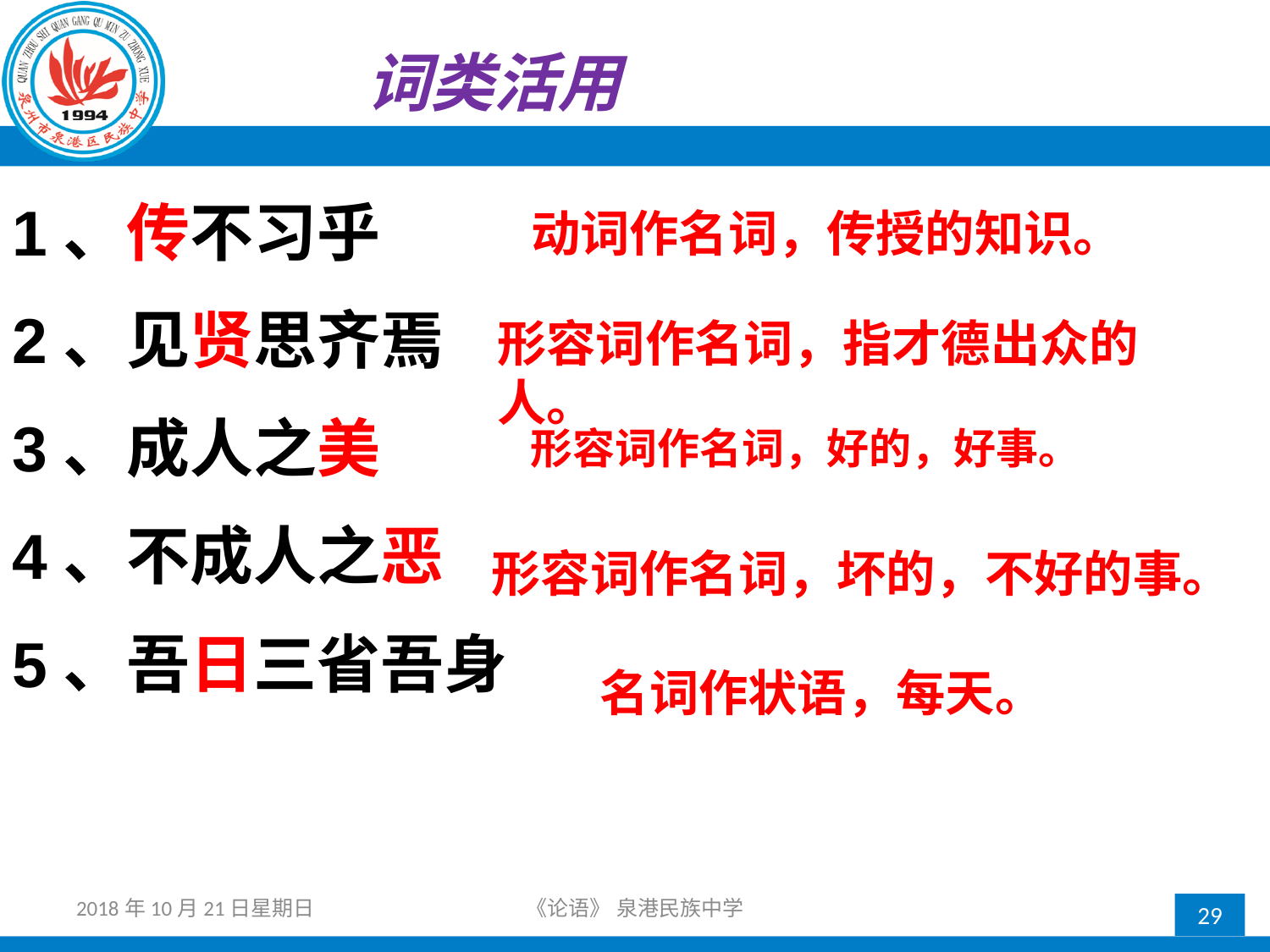

词类活用
1、传不习乎
2、见贤思齐焉
3、成人之美
4、不成人之恶
5、吾日三省吾身
动词作名词，传授的知识。
形容词作名词，指才德出众的人。
形容词作名词，好的，好事。
形容词作名词，坏的，不好的事。
名词作状语，每天。
2018年10月21日星期日
《论语》 泉港民族中学